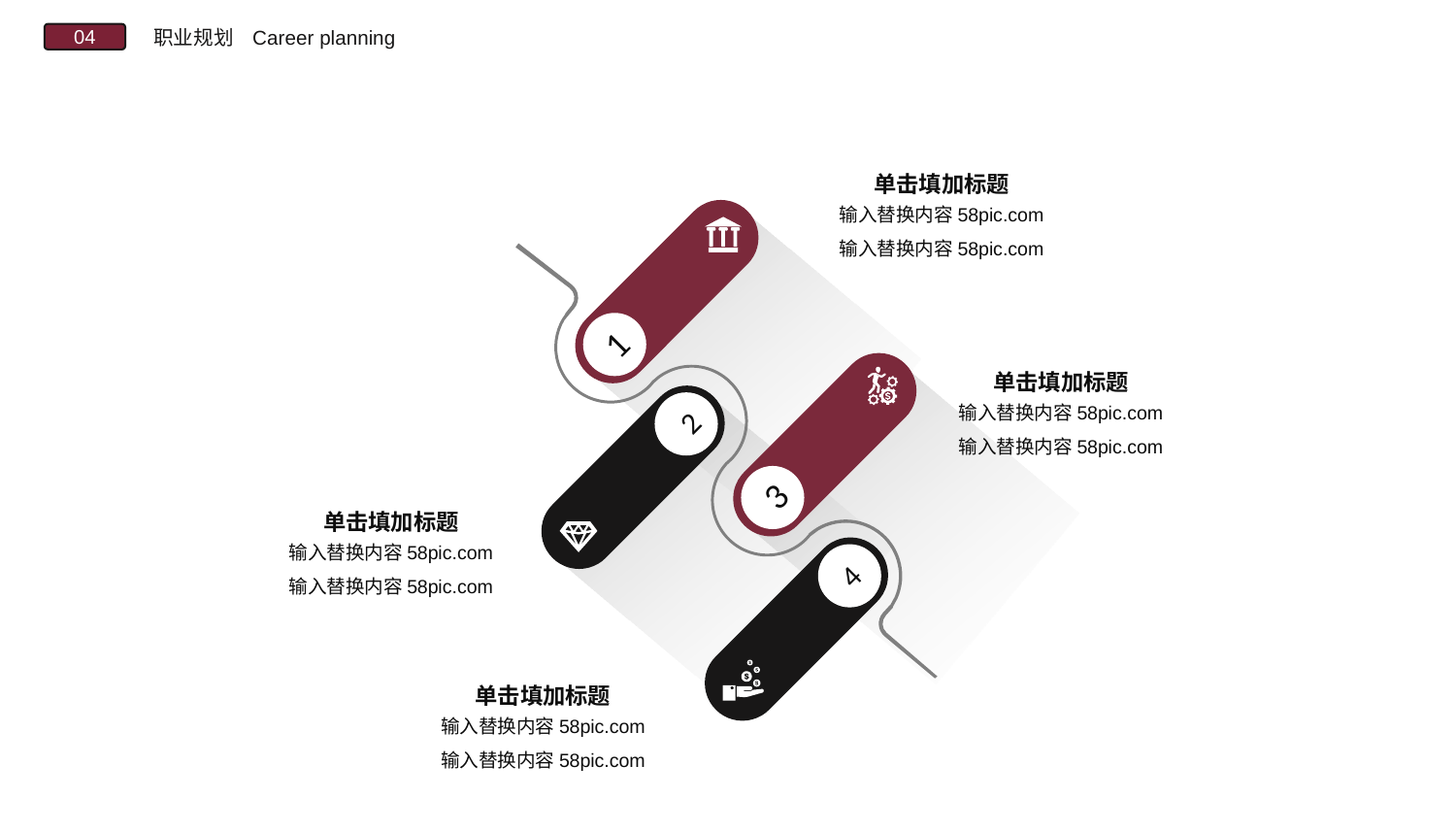

职业规划
Career planning
04
单击填加标题
输入替换内容58pic.com
输入替换内容58pic.com

1

2

3

4

单击填加标题
输入替换内容58pic.com
输入替换内容58pic.com

单击填加标题
输入替换内容58pic.com
输入替换内容58pic.com
单击填加标题
输入替换内容58pic.com
输入替换内容58pic.com